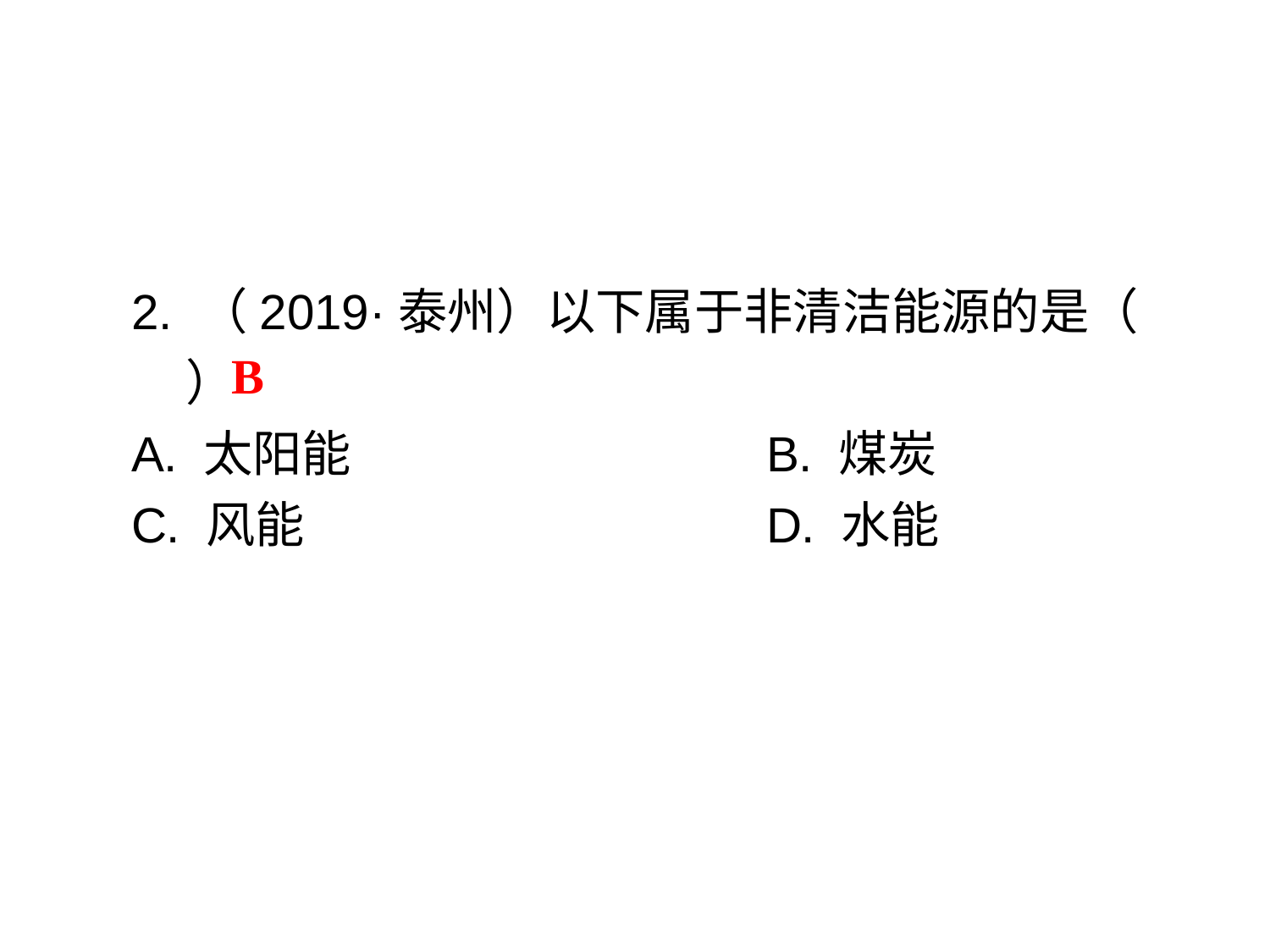

2. （2019·泰州）以下属于非清洁能源的是（      ）
A. 太阳能				B. 煤炭
C. 风能				D. 水能
B